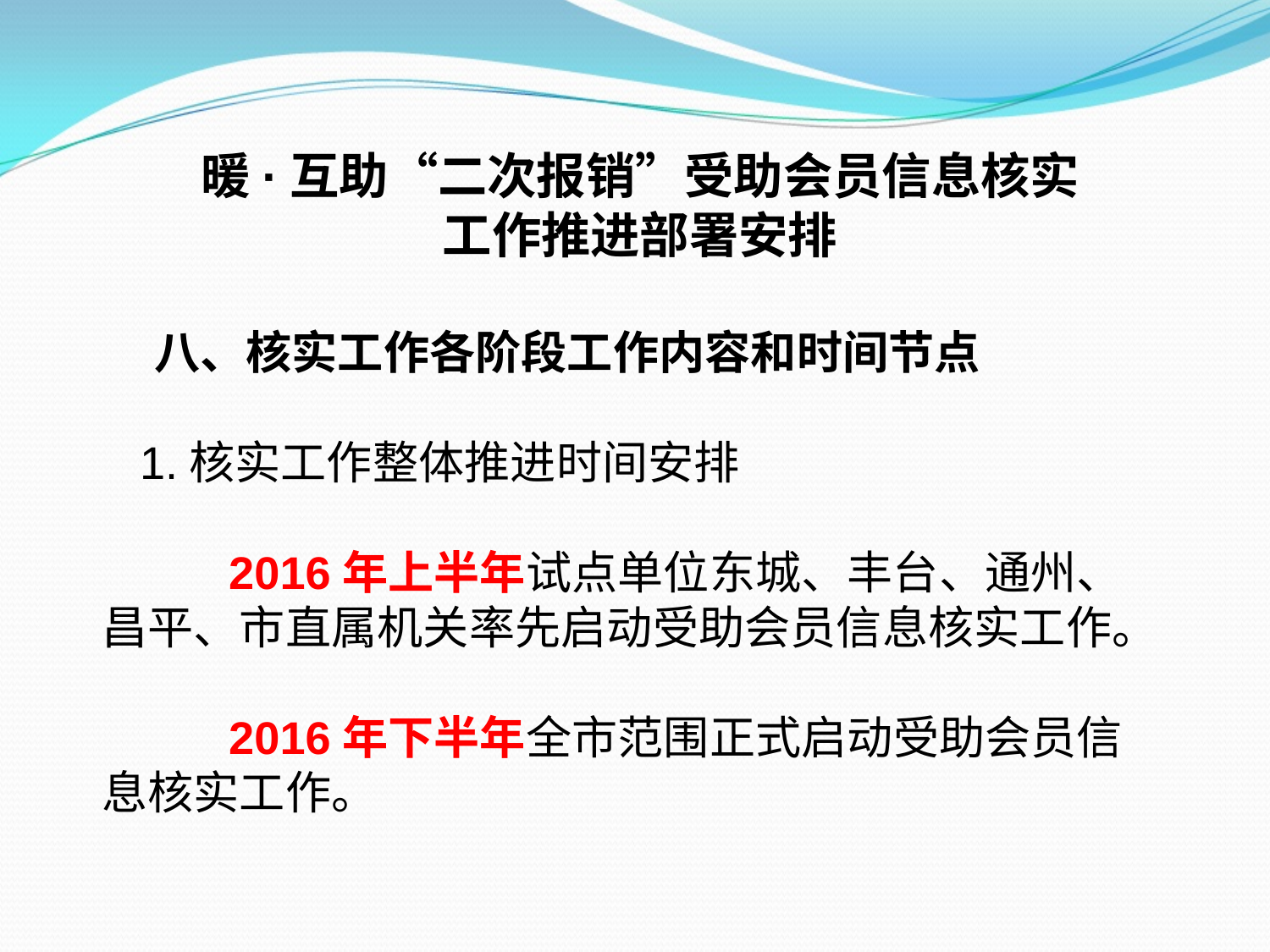

暖·互助“二次报销”受助会员信息核实
工作推进部署安排
    八、核实工作各阶段工作内容和时间节点

   1.核实工作整体推进时间安排

	2016年上半年试点单位东城、丰台、通州、昌平、市直属机关率先启动受助会员信息核实工作。

	2016年下半年全市范围正式启动受助会员信息核实工作。